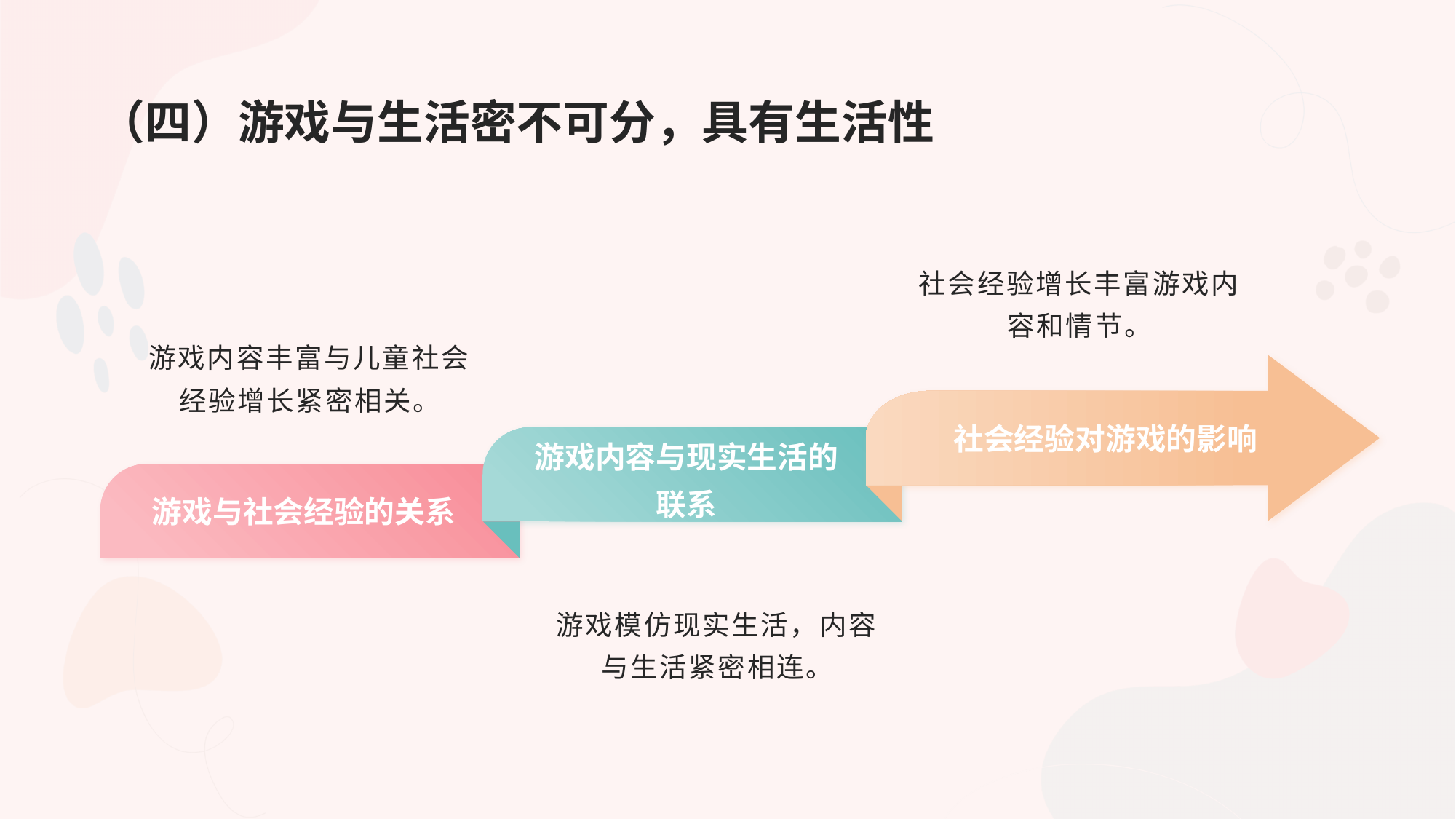

# （四）游戏与生活密不可分，具有生活性
社会经验增长丰富游戏内容和情节。
游戏内容丰富与儿童社会经验增长紧密相关。
社会经验对游戏的影响
游戏内容与现实生活的
联系
游戏与社会经验的关系

游戏模仿现实生活，内容与生活紧密相连。